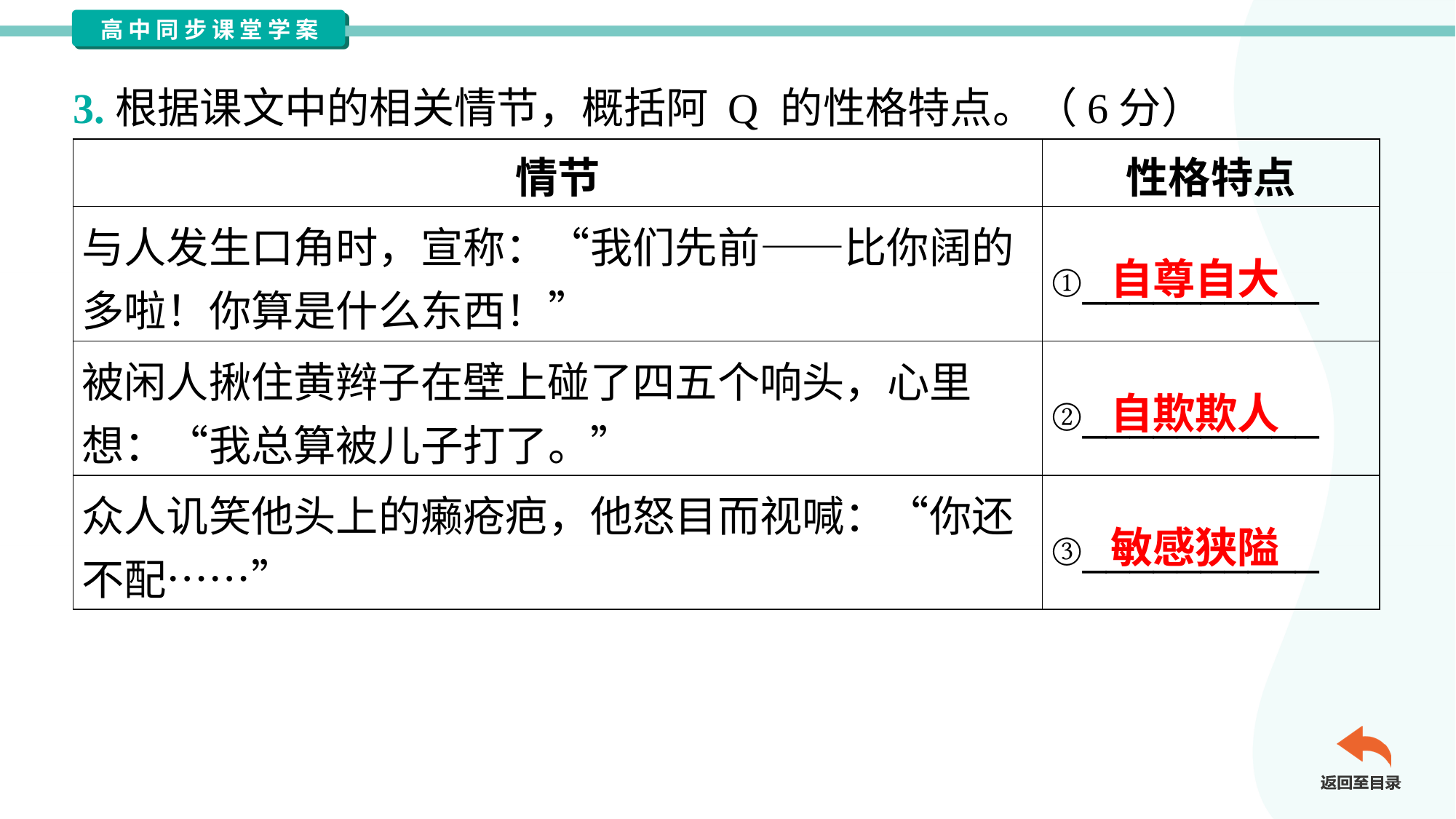

3.根据课文中的相关情节，概括阿 Q 的性格特点。（6分）
| 情节 | 性格特点 |
| --- | --- |
| 与人发生口角时，宣称：“我们先前——比你阔的 多啦！你算是什么东西！” | ①\_\_\_\_\_\_\_\_\_\_ |
| 被闲人揪住黄辫子在壁上碰了四五个响头，心里 想：“我总算被儿子打了。” | ②\_\_\_\_\_\_\_\_\_\_ |
| 众人讥笑他头上的癞疮疤，他怒目而视喊：“你还 不配……” | ③\_\_\_\_\_\_\_\_\_\_ |
自尊自大
自欺欺人
敏感狭隘